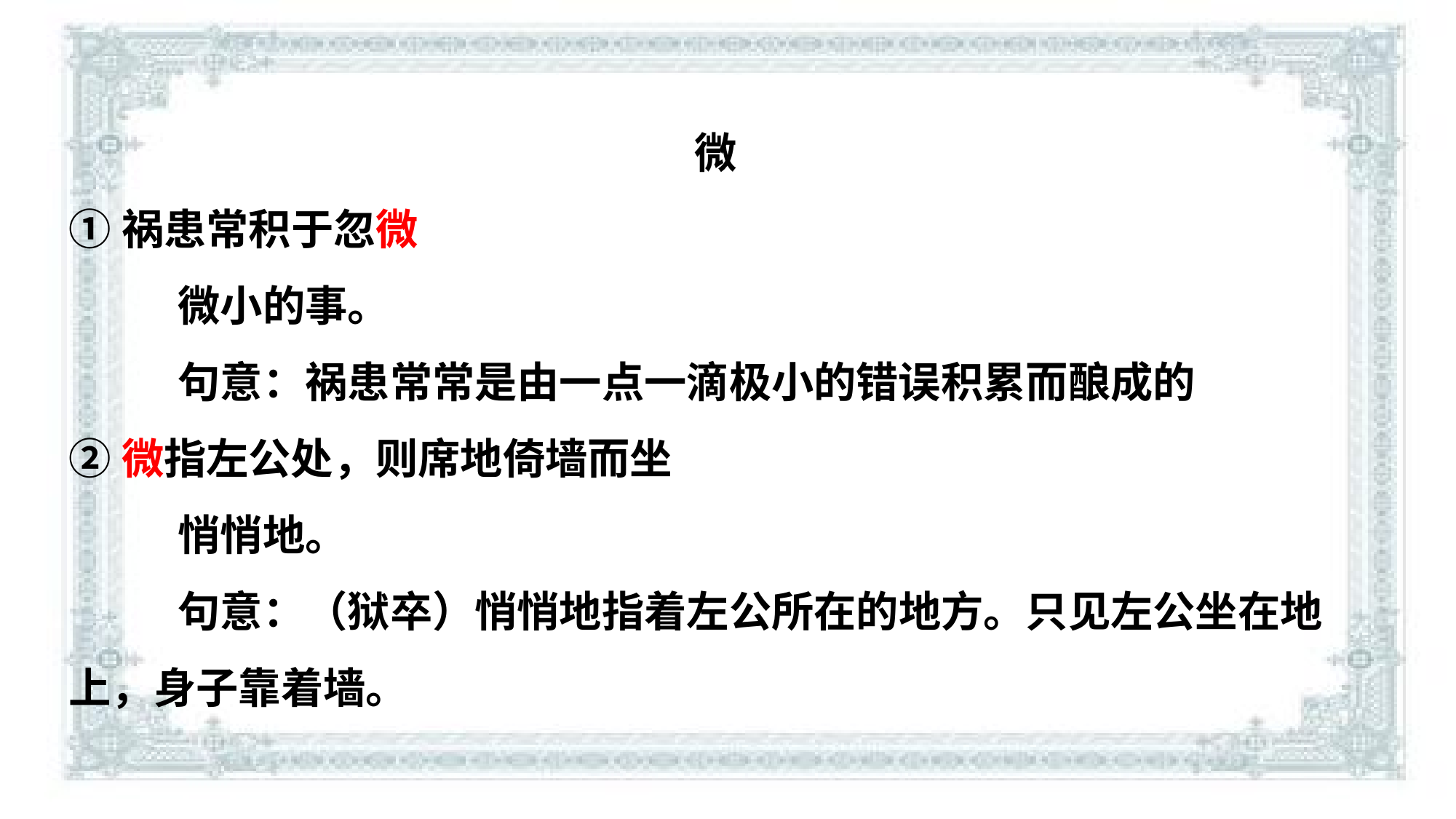

微
①祸患常积于忽微
	微小的事。
	句意：祸患常常是由一点一滴极小的错误积累而酿成的
②微指左公处，则席地倚墙而坐
	悄悄地。
	句意：（狱卒）悄悄地指着左公所在的地方。只见左公坐在地上，身子靠着墙。